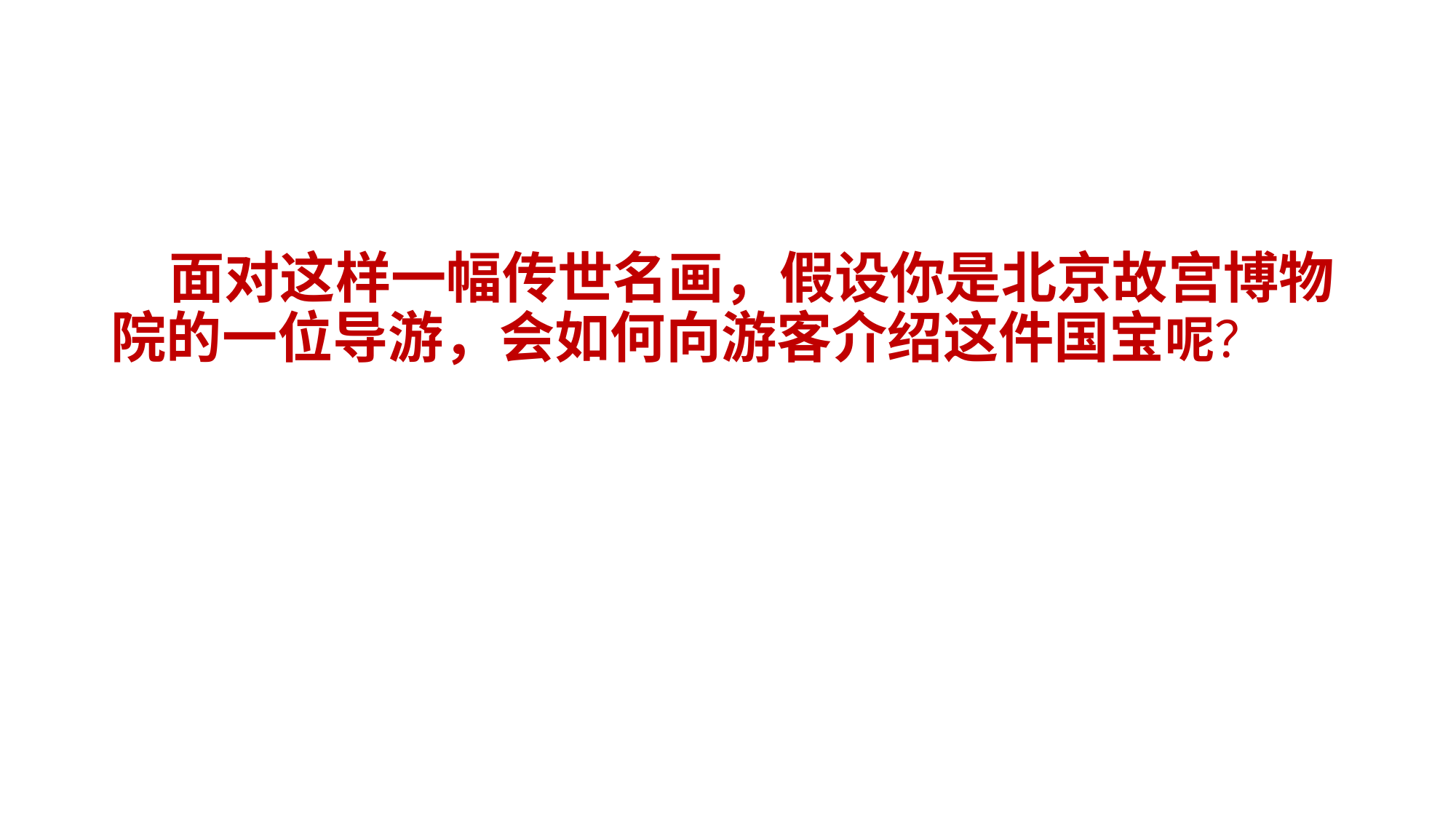

# 面对这样一幅传世名画，假设你是北京故宫博物院的一位导游，会如何向游客介绍这件国宝呢？